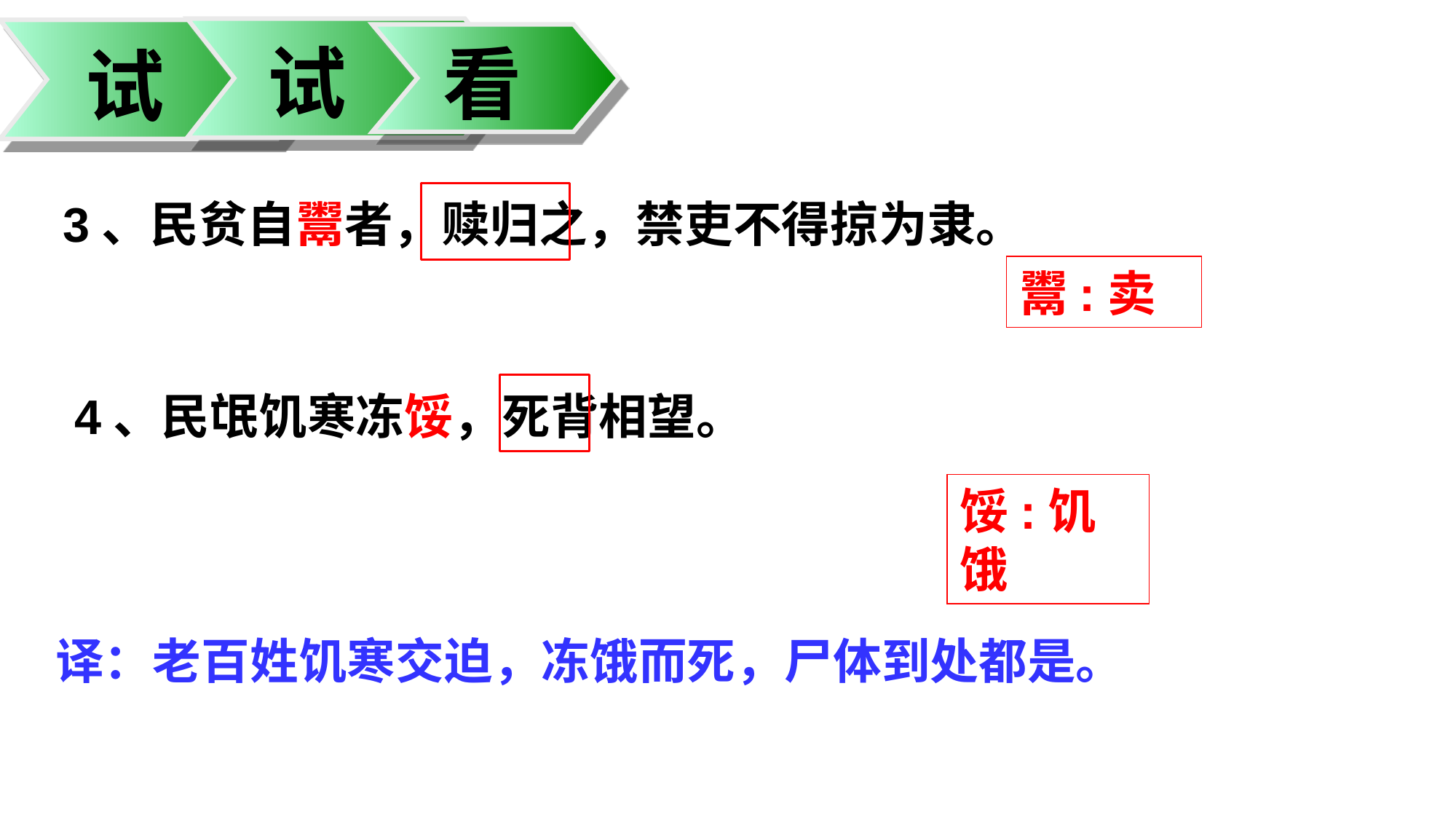

试
看
试

3、民贫自鬻者，赎归之，禁吏不得掠为隶。
鬻:卖

4、民氓饥寒冻馁，死背相望。
馁:饥饿
译：老百姓饥寒交迫，冻饿而死，尸体到处都是。